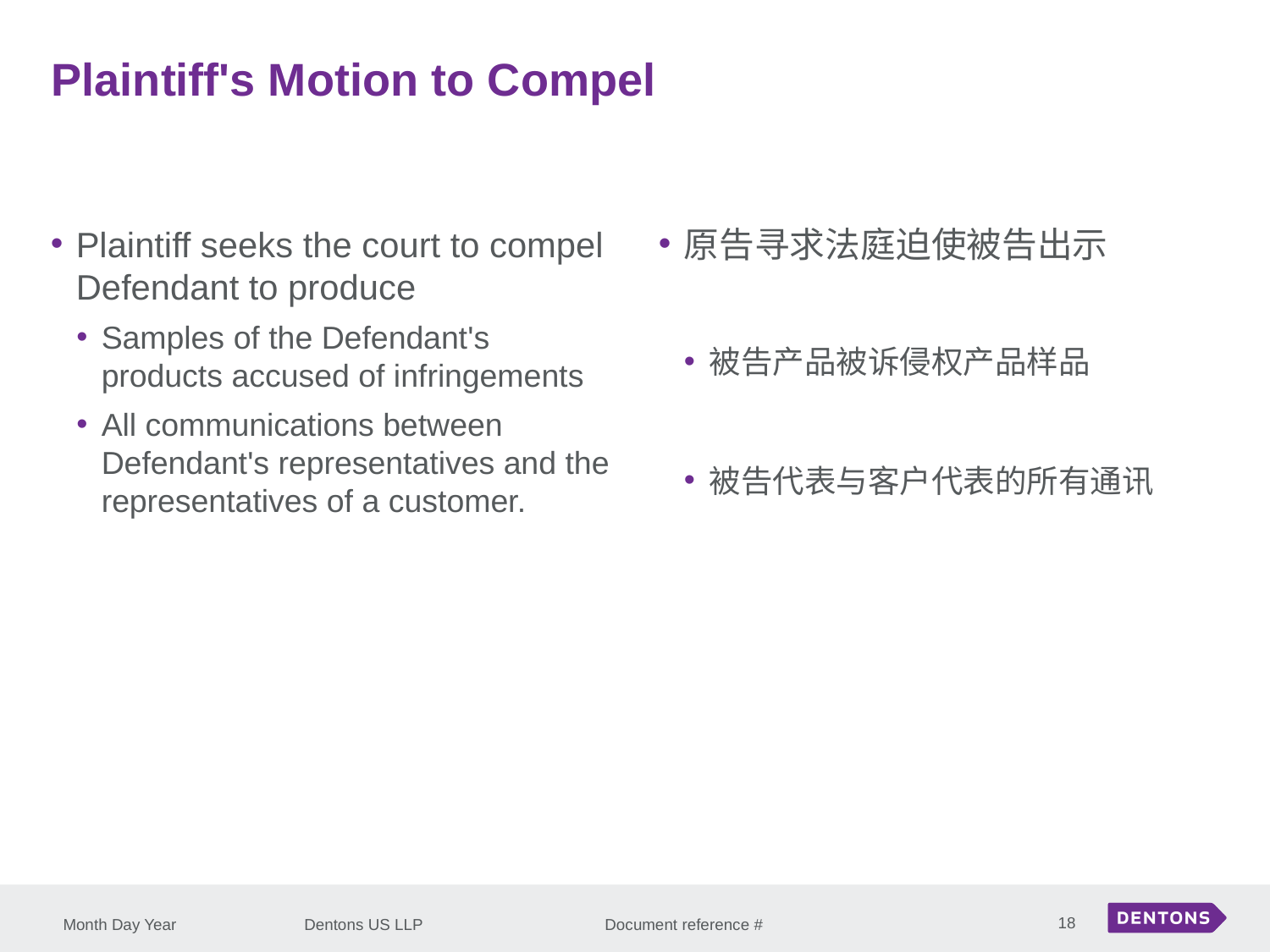

Plaintiff's Motion to Compel
Plaintiff seeks the court to compel Defendant to produce
Samples of the Defendant's products accused of infringements
All communications between Defendant's representatives and the representatives of a customer.
原告寻求法庭迫使被告出示

被告产品被诉侵权产品样品

被告代表与客户代表的所有通讯
18
Month Day Year
Dentons US LLP                                         Document reference #